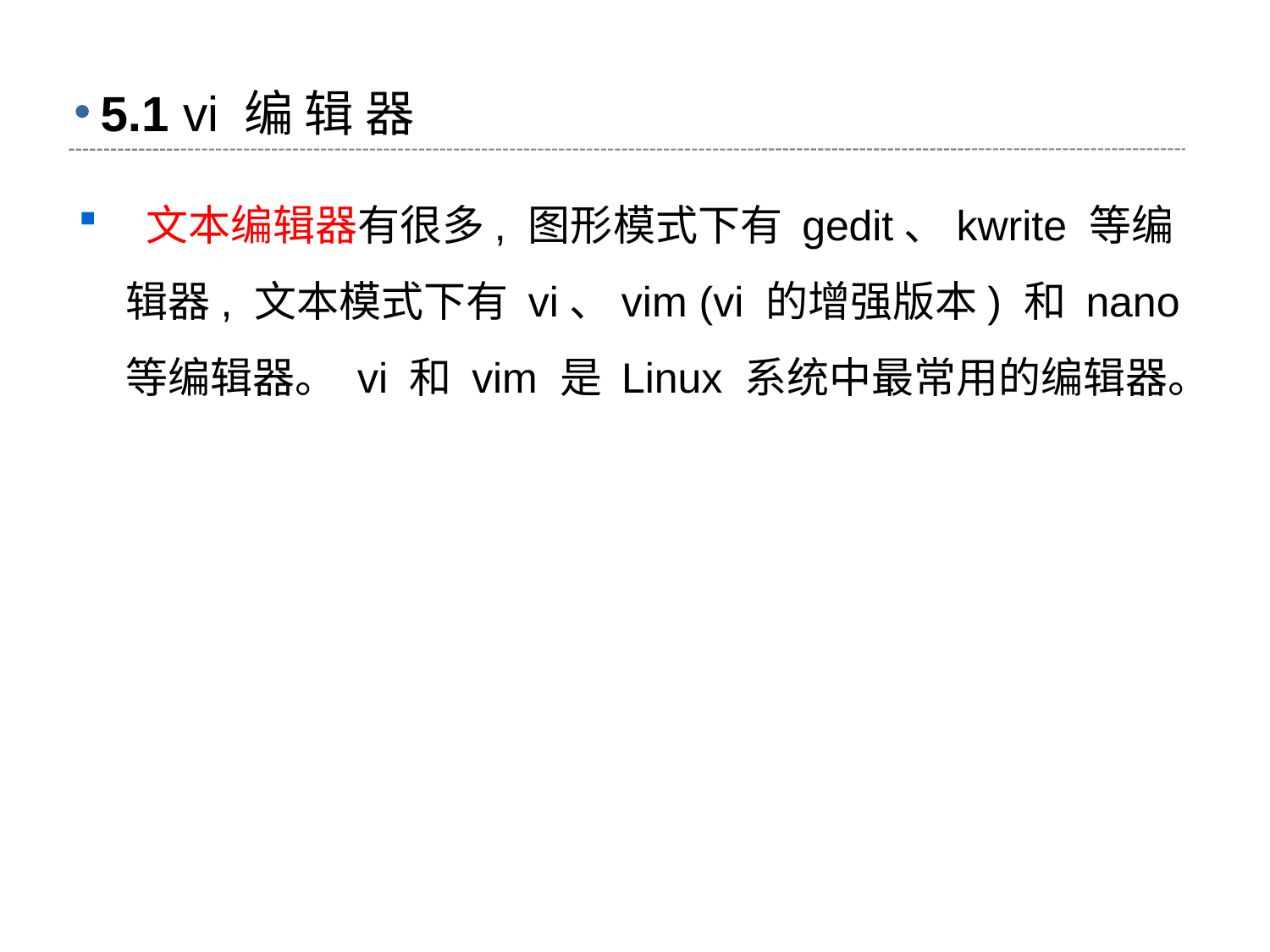

# 5.1 vi 编 辑 器
 文本编辑器有很多, 图形模式下有 gedit、kwrite 等编辑器, 文本模式下有 vi、vim (vi 的增强版本) 和 nano 等编辑器。 vi 和 vim 是 Linux 系统中最常用的编辑器。